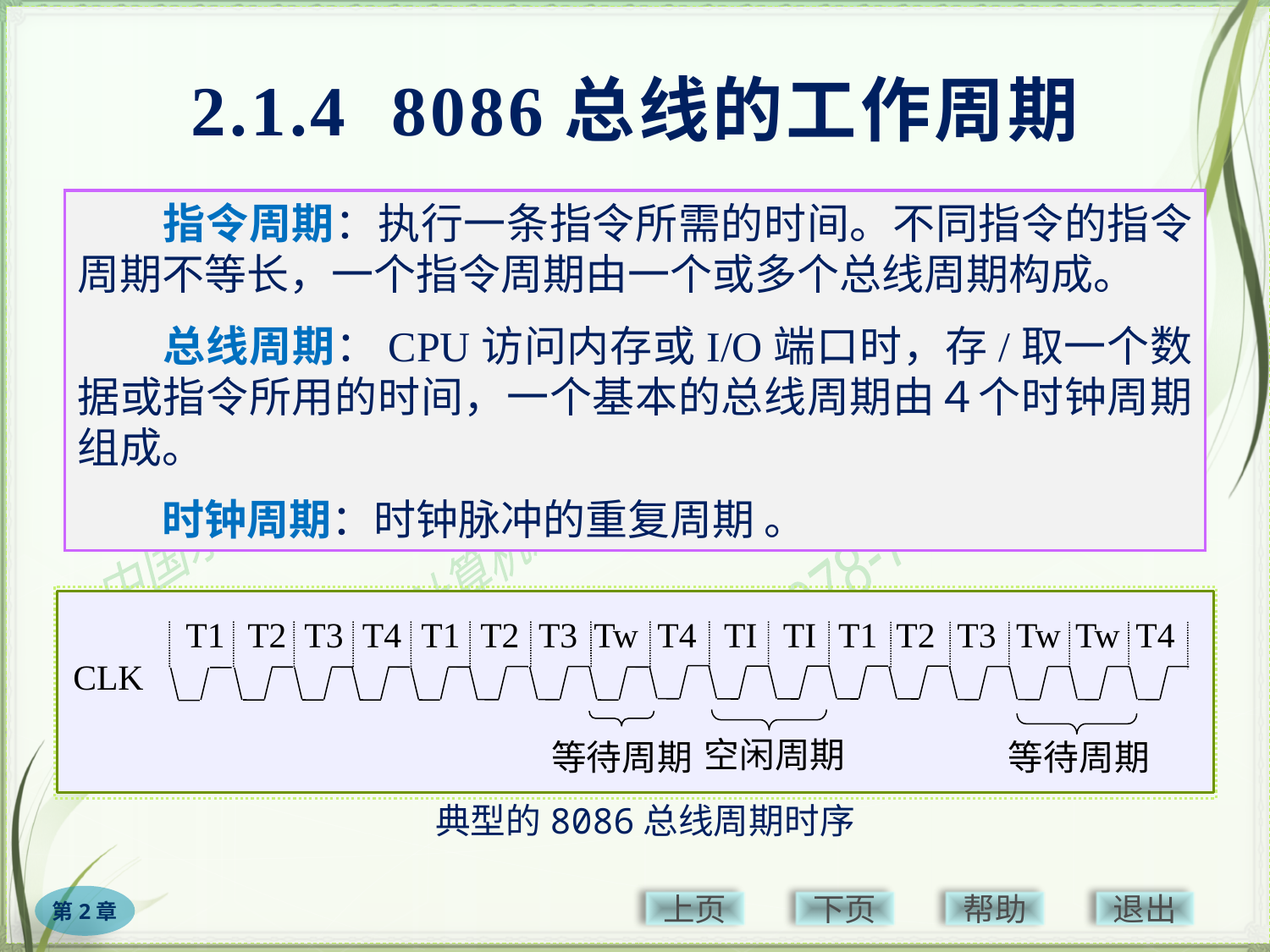

# 2.1.4  8086总线的工作周期
　　指令周期：执行一条指令所需的时间。不同指令的指令周期不等长，一个指令周期由一个或多个总线周期构成。
　　总线周期：CPU访问内存或I/O端口时，存/取一个数据或指令所用的时间，一个基本的总线周期由４个时钟周期组成。
　　时钟周期：时钟脉冲的重复周期 。

T1

T2

T3

T4

T1

T2

T3

Tw

T4

TI

TI

T1

T2

T3

Tw

Tw

T4

CLK

空闲周期
等待周期
等待周期
典型的8086总线周期时序